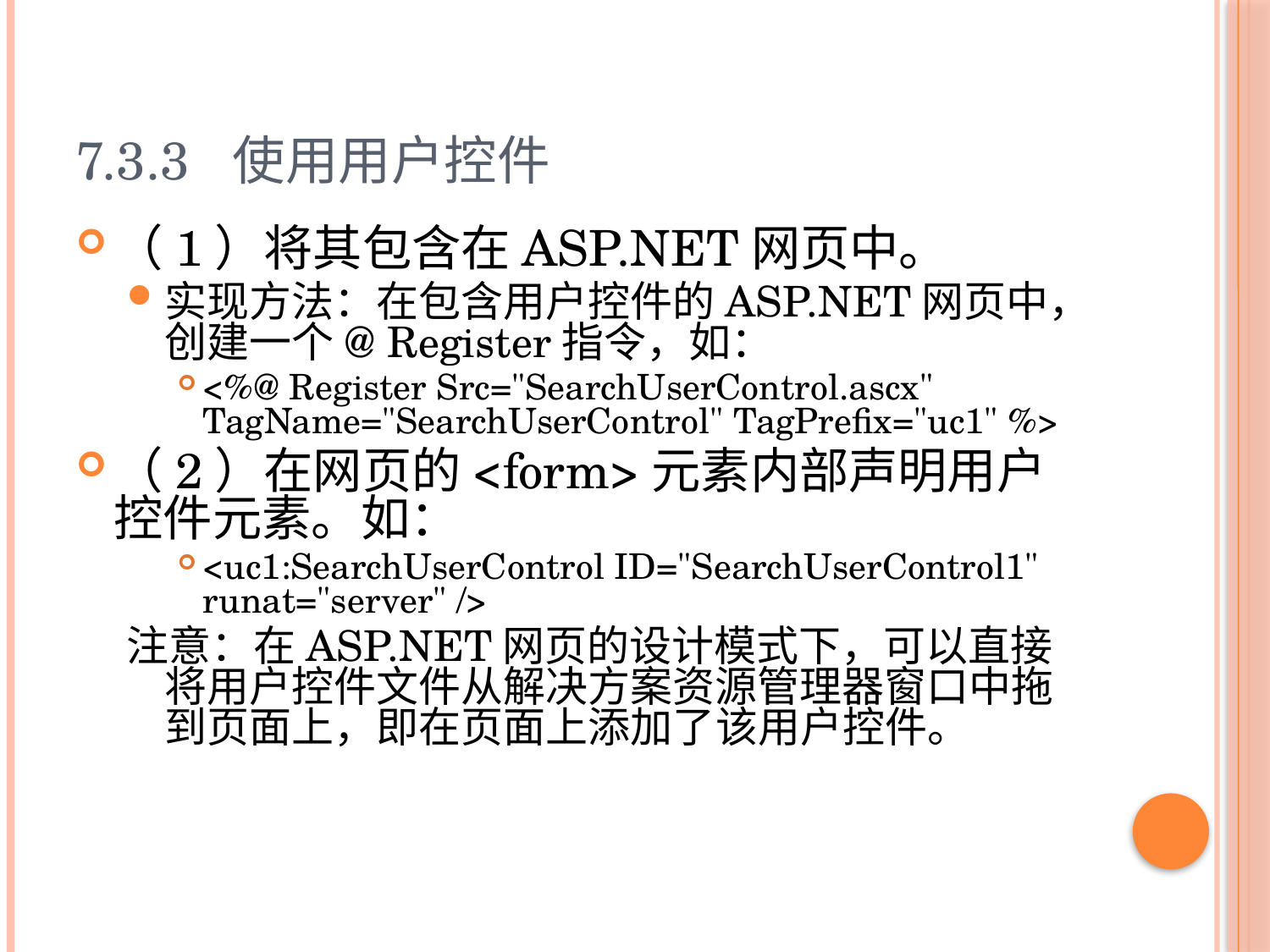

# 7.3.3  使用用户控件
（1）将其包含在ASP.NET网页中。
实现方法：在包含用户控件的ASP.NET网页中，创建一个@ Register指令，如：
<%@ Register Src="SearchUserControl.ascx" TagName="SearchUserControl" TagPrefix="uc1" %>
（2）在网页的<form>元素内部声明用户控件元素。如：
<uc1:SearchUserControl ID="SearchUserControl1" runat="server" />
注意：在ASP.NET网页的设计模式下，可以直接将用户控件文件从解决方案资源管理器窗口中拖到页面上，即在页面上添加了该用户控件。
33